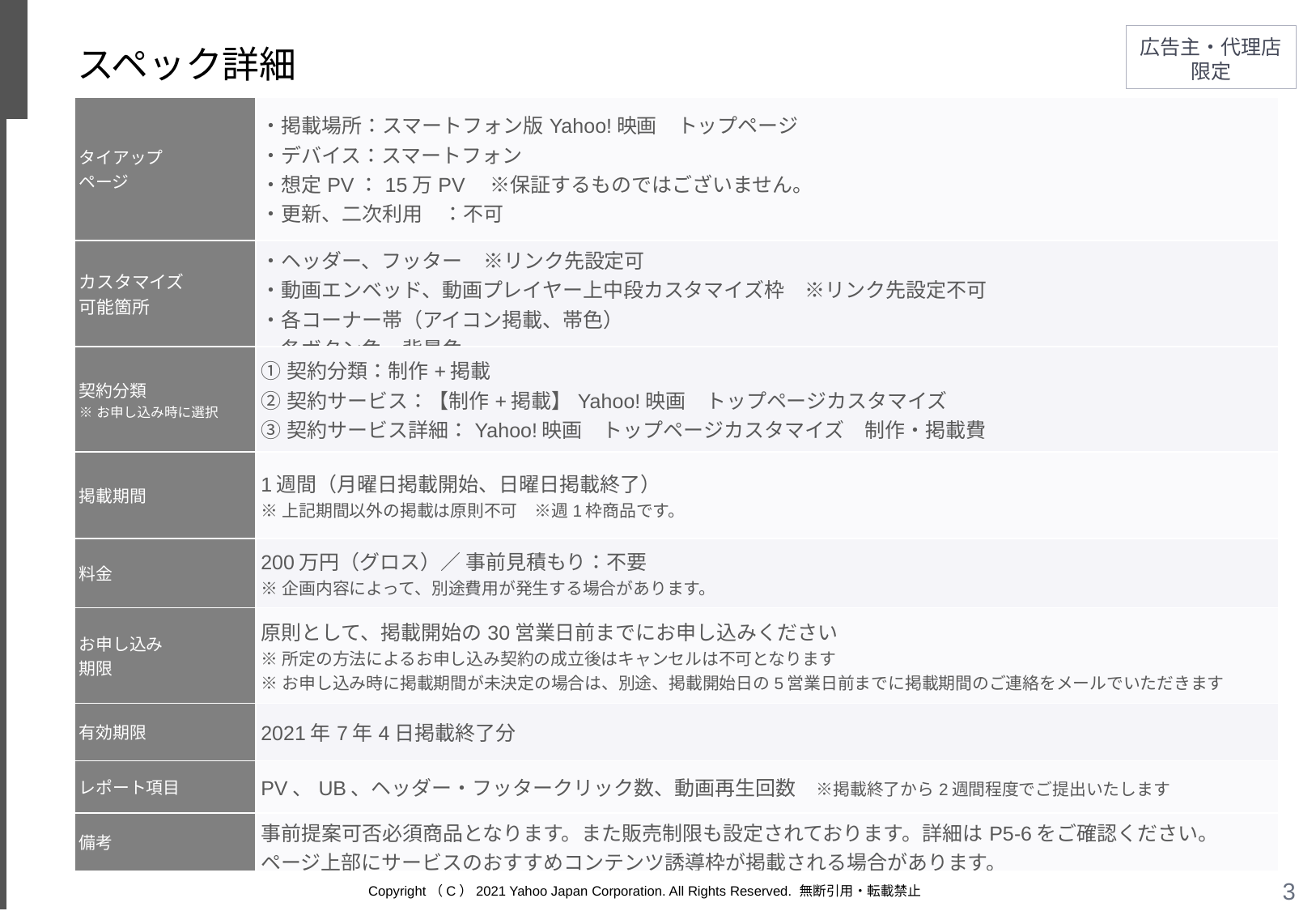

# スペック詳細
| タイアップ ページ | ・掲載場所：スマートフォン版Yahoo!映画　トップページ ・デバイス：スマートフォン ・想定PV：15万PV　※保証するものではございません。 ・更新、二次利用　：不可 |
| --- | --- |
| カスタマイズ 可能箇所 | ・ヘッダー、フッター　※リンク先設定可 ・動画エンベッド、動画プレイヤー上中段カスタマイズ枠　※リンク先設定不可 ・各コーナー帯（アイコン掲載、帯色） ・各ボタン色、背景色 |
| 契約分類 ※お申し込み時に選択 | ①契約分類：制作+掲載 ②契約サービス：【制作+掲載】Yahoo!映画　トップページカスタマイズ ③契約サービス詳細：Yahoo!映画　トップページカスタマイズ　制作・掲載費 |
| 掲載期間 | 1週間（月曜日掲載開始、日曜日掲載終了） ※上記期間以外の掲載は原則不可　※週1枠商品です。 |
| 料金 | 200万円（グロス）／ 事前見積もり：不要 ※企画内容によって、別途費用が発生する場合があります。 |
| お申し込み 期限 | 原則として、掲載開始の30営業日前までにお申し込みください ※所定の方法によるお申し込み契約の成立後はキャンセルは不可となります ※お申し込み時に掲載期間が未決定の場合は、別途、掲載開始日の5営業日前までに掲載期間のご連絡をメールでいただきます |
| 有効期限 | 2021年7年4日掲載終了分 |
| レポート項目 | PV、UB、ヘッダー・フッタークリック数、動画再生回数　※掲載終了から2週間程度でご提出いたします |
| 備考 | 事前提案可否必須商品となります。また販売制限も設定されております。詳細はP5-6をご確認ください。 ページ上部にサービスのおすすめコンテンツ誘導枠が掲載される場合があります。 |
★
Copyright（C）2021 Yahoo Japan Corporation. All Rights Reserved. 無断引用・転載禁止